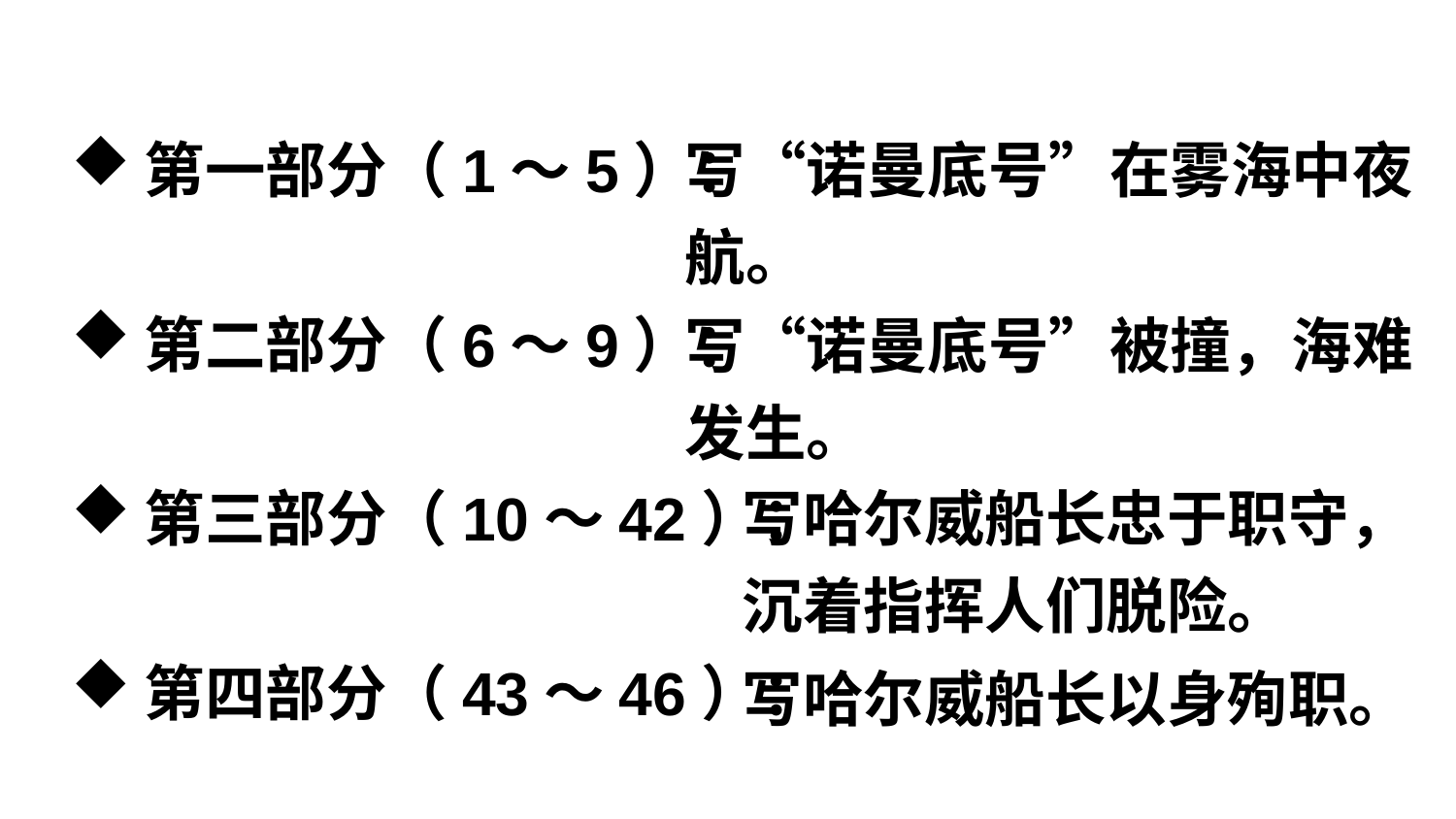

第一部分（1～5）：

第二部分（6～9）：

第三部分（10～42）：

第四部分（43～46）：
写“诺曼底号”在雾海中夜航。
写“诺曼底号”被撞，海难发生。
写哈尔威船长忠于职守，沉着指挥人们脱险。
写哈尔威船长以身殉职。